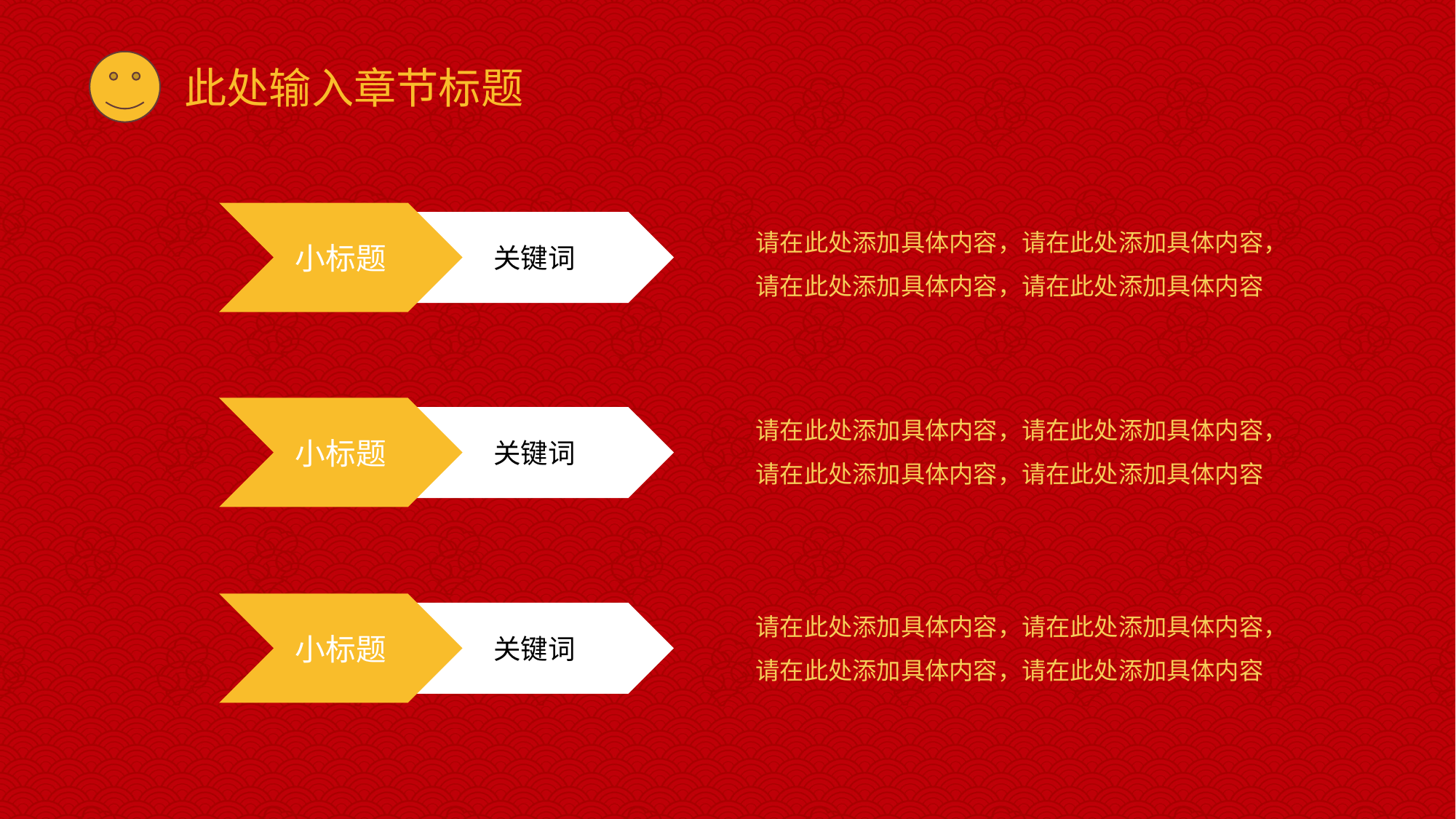

此处输入章节标题
小标题

关键词
请在此处添加具体内容，请在此处添加具体内容，请在此处添加具体内容，请在此处添加具体内容
请在此处添加具体内容，请在此处添加具体内容，请在此处添加具体内容，请在此处添加具体内容
小标题

关键词
请在此处添加具体内容，请在此处添加具体内容，请在此处添加具体内容，请在此处添加具体内容
小标题

关键词
节日PPT模板 http://www.1ppt.com/jieri/